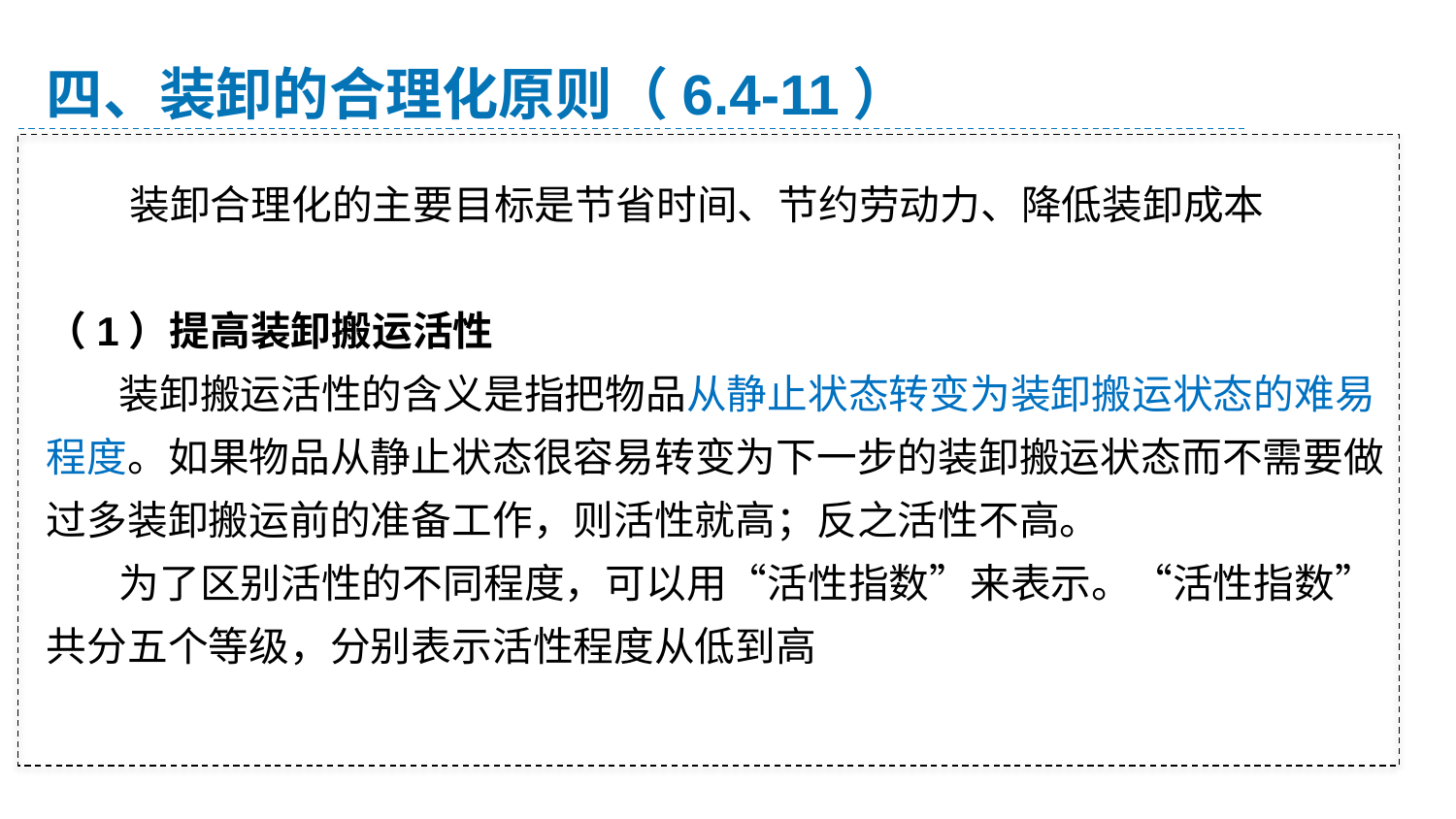

四、装卸的合理化原则（6.4-11）

         装卸合理化的主要目标是节省时间、节约劳动力、降低装卸成本

（1）提高装卸搬运活性
       装卸搬运活性的含义是指把物品从静止状态转变为装卸搬运状态的难易程度。如果物品从静止状态很容易转变为下一步的装卸搬运状态而不需要做过多装卸搬运前的准备工作，则活性就高；反之活性不高。
       为了区别活性的不同程度，可以用“活性指数”来表示。“活性指数”共分五个等级，分别表示活性程度从低到高